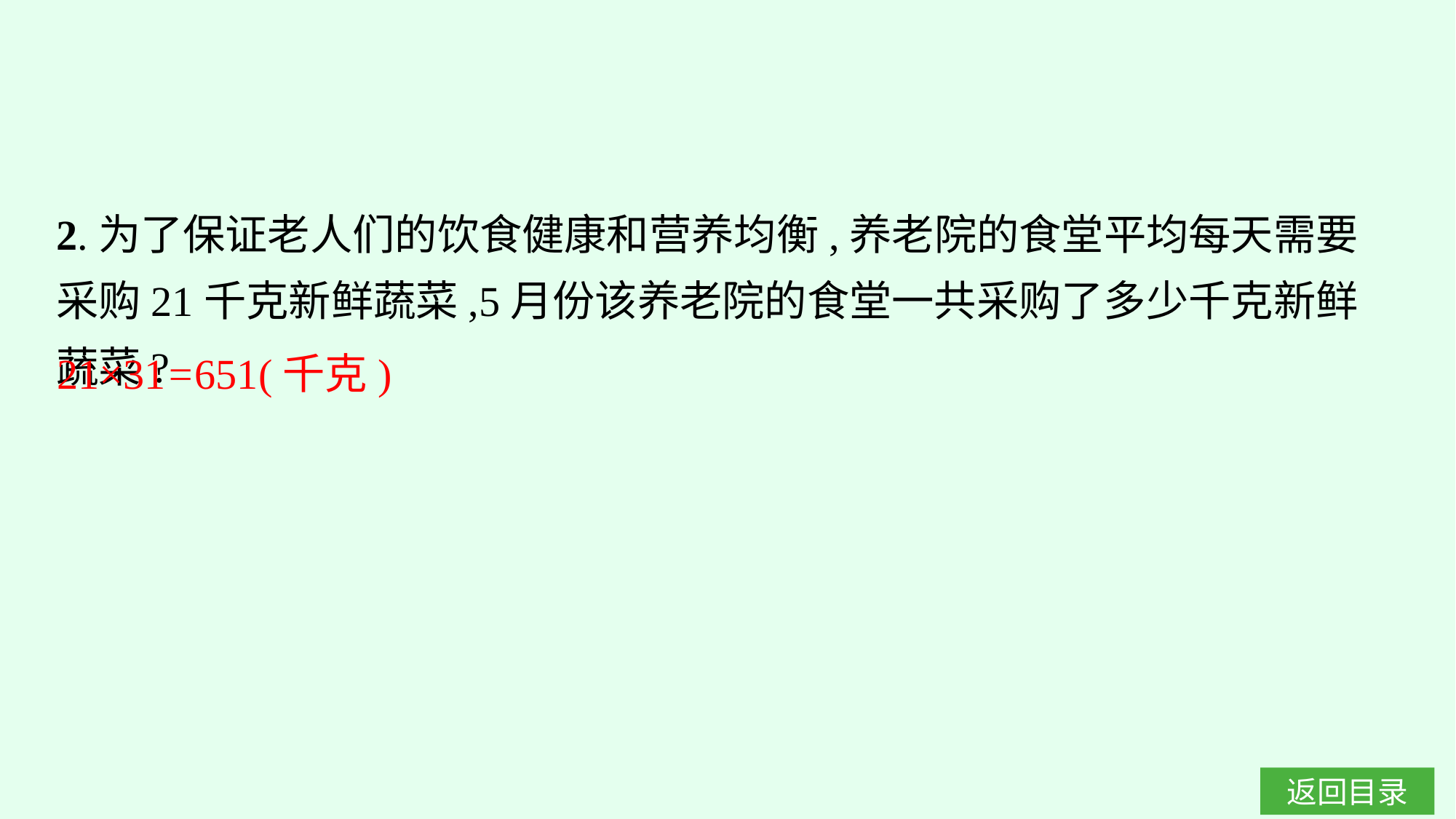

2.为了保证老人们的饮食健康和营养均衡,养老院的食堂平均每天需要采购21千克新鲜蔬菜,5月份该养老院的食堂一共采购了多少千克新鲜蔬菜?
21×31=651(千克)